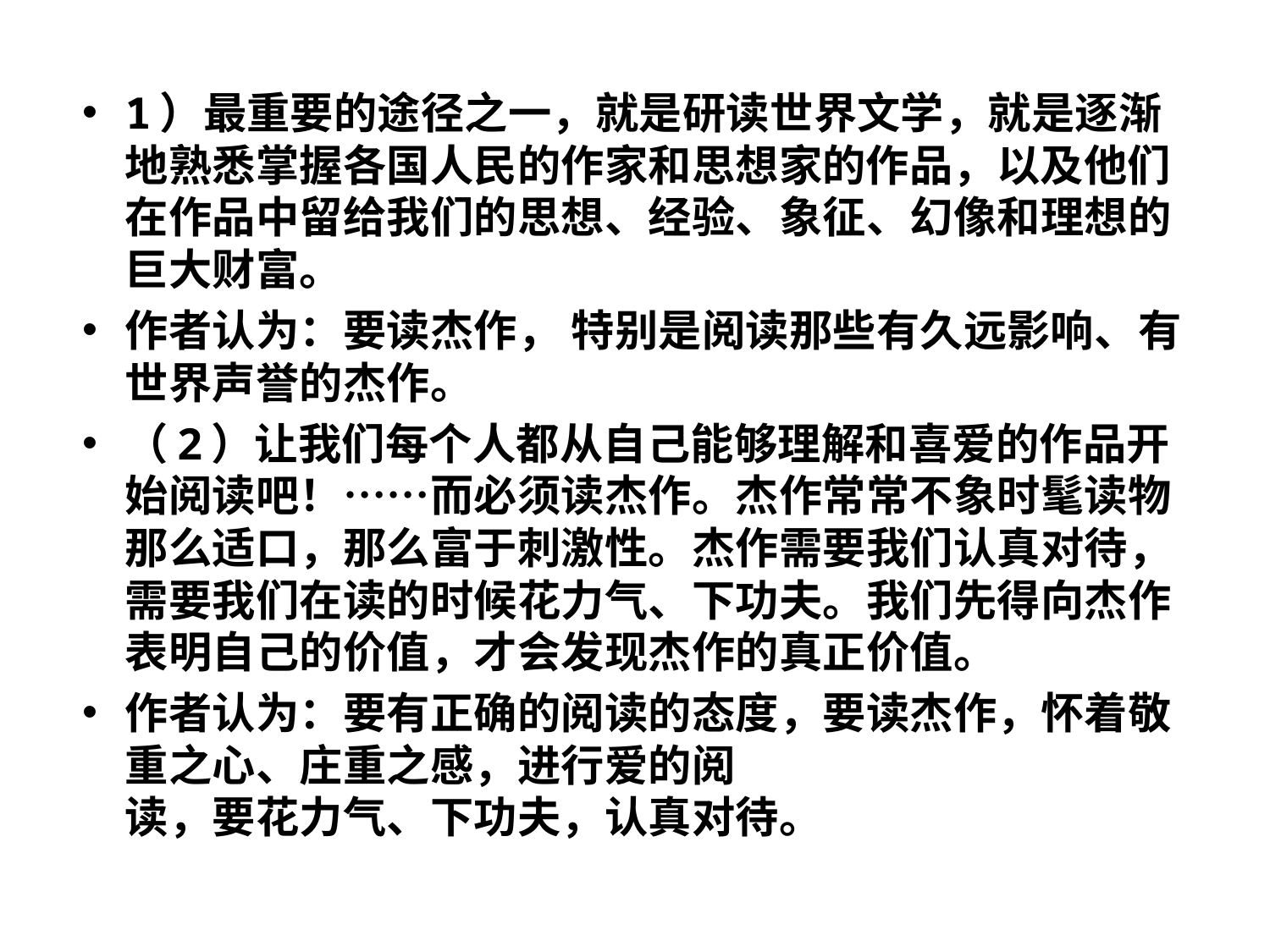

1）最重要的途径之一，就是研读世界文学，就是逐渐地熟悉掌握各国人民的作家和思想家的作品，以及他们在作品中留给我们的思想、经验、象征、幻像和理想的巨大财富。
作者认为：要读杰作， 特别是阅读那些有久远影响、有世界声誉的杰作。
（2）让我们每个人都从自己能够理解和喜爱的作品开始阅读吧！……而必须读杰作。杰作常常不象时髦读物那么适口，那么富于刺激性。杰作需要我们认真对待，需要我们在读的时候花力气、下功夫。我们先得向杰作表明自己的价值，才会发现杰作的真正价值。
作者认为：要有正确的阅读的态度，要读杰作，怀着敬重之心、庄重之感，进行爱的阅
读，要花力气、下功夫，认真对待。